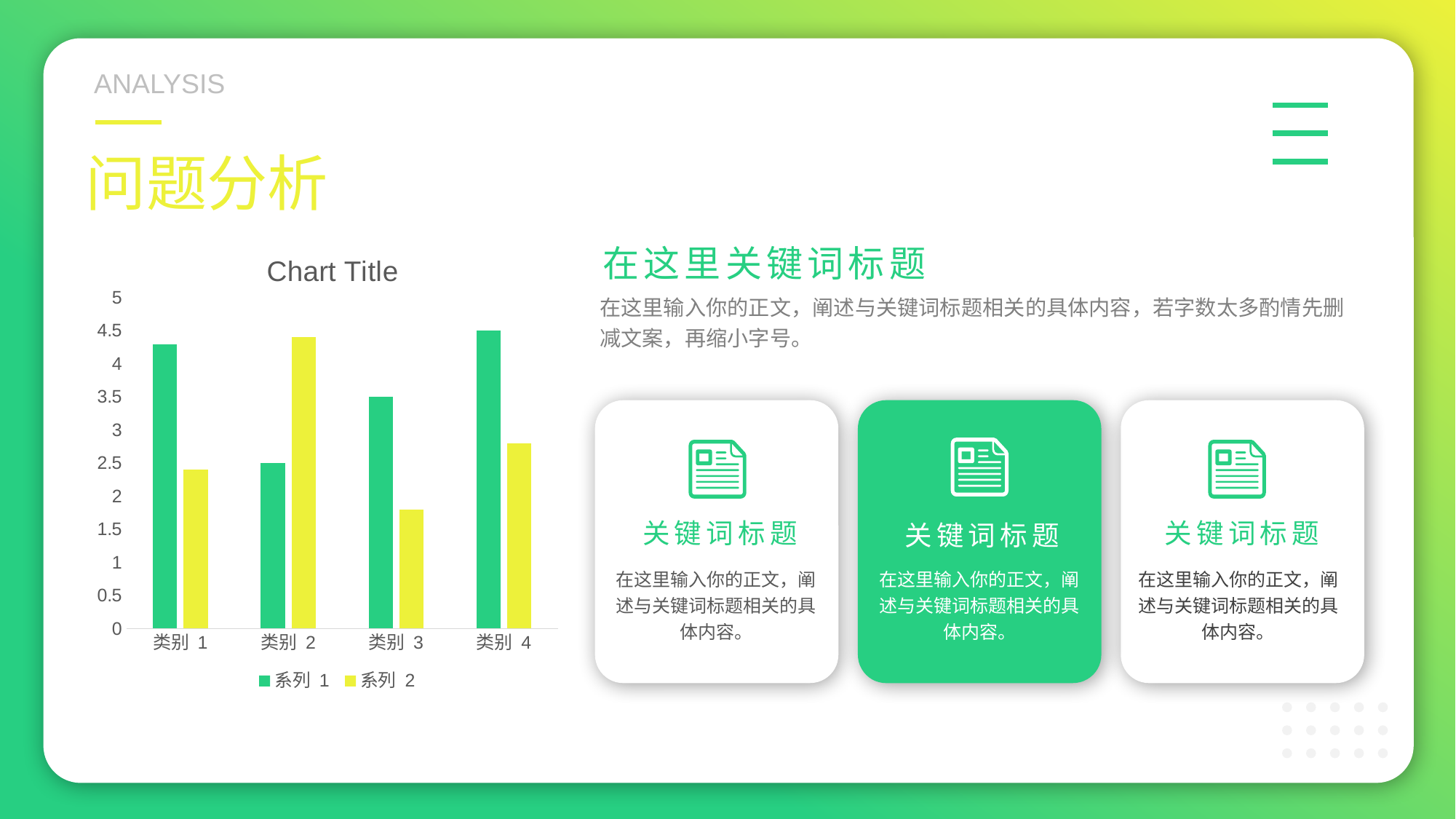

ANALYSIS

问题分析

### Chart:

| Category | 系列 1 | 系列 2 |
|---|---|---|
| 类别 1 | 4.3 | 2.4 |
| 类别 2 | 2.5 | 4.4 |
| 类别 3 | 3.5 | 1.8 |
| 类别 4 | 4.5 | 2.8 |
在这里关键词标题
在这里输入你的正文，阐述与关键词标题相关的具体内容，若字数太多酌情先删减文案，再缩小字号。

关键词标题
关键词标题
在这里输入你的正文，阐述与关键词标题相关的具体内容。
在这里输入你的正文，阐述与关键词标题相关的具体内容。
关键词标题
在这里输入你的正文，阐述与关键词标题相关的具体内容。